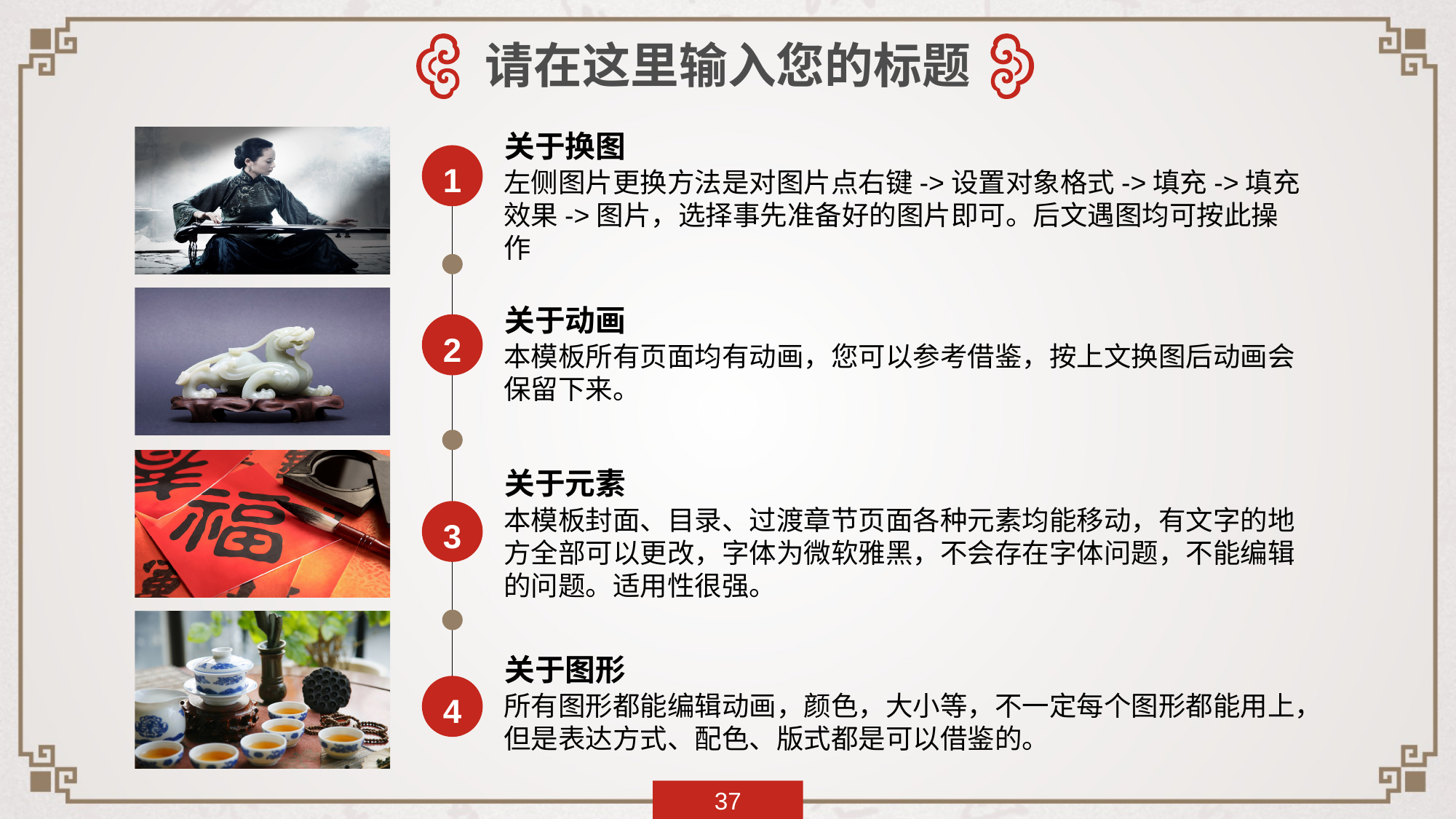

请在这里输入您的标题

关于换图

1

左侧图片更换方法是对图片点右键->设置对象格式->填充->填充效果->图片，选择事先准备好的图片即可。后文遇图均可按此操作

关于动画
2
本模板所有页面均有动画，您可以参考借鉴，按上文换图后动画会保留下来。

关于元素
本模板封面、目录、过渡章节页面各种元素均能移动，有文字的地方全部可以更改，字体为微软雅黑，不会存在字体问题，不能编辑的问题。适用性很强。
3

关于图形
4
所有图形都能编辑动画，颜色，大小等，不一定每个图形都能用上，但是表达方式、配色、版式都是可以借鉴的。